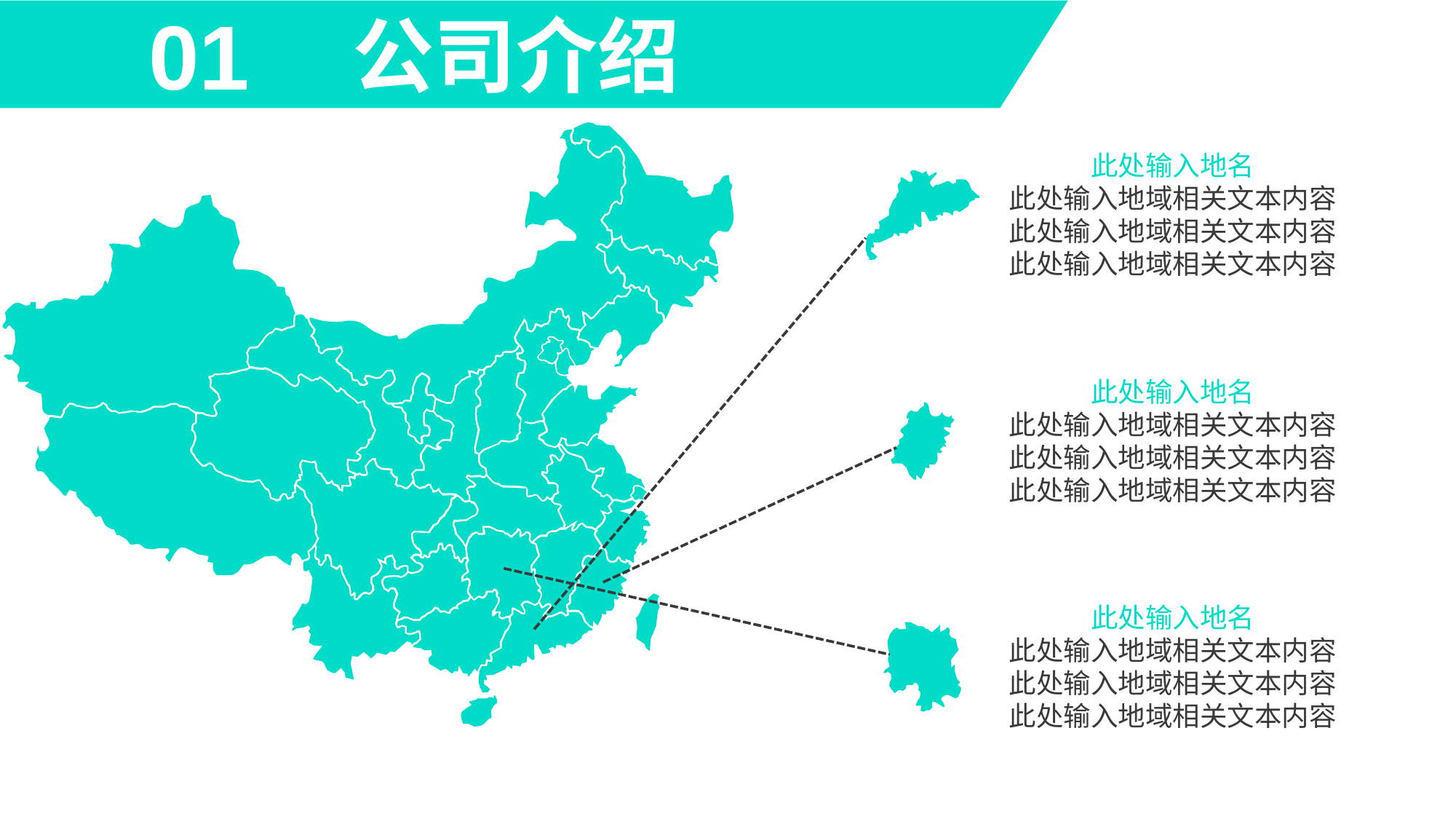

01
公司介绍

此处输入地名
此处输入地域相关文本内容
此处输入地域相关文本内容
此处输入地域相关文本内容

此处输入地名
此处输入地域相关文本内容
此处输入地域相关文本内容
此处输入地域相关文本内容

此处输入地名
此处输入地域相关文本内容
此处输入地域相关文本内容
此处输入地域相关文本内容